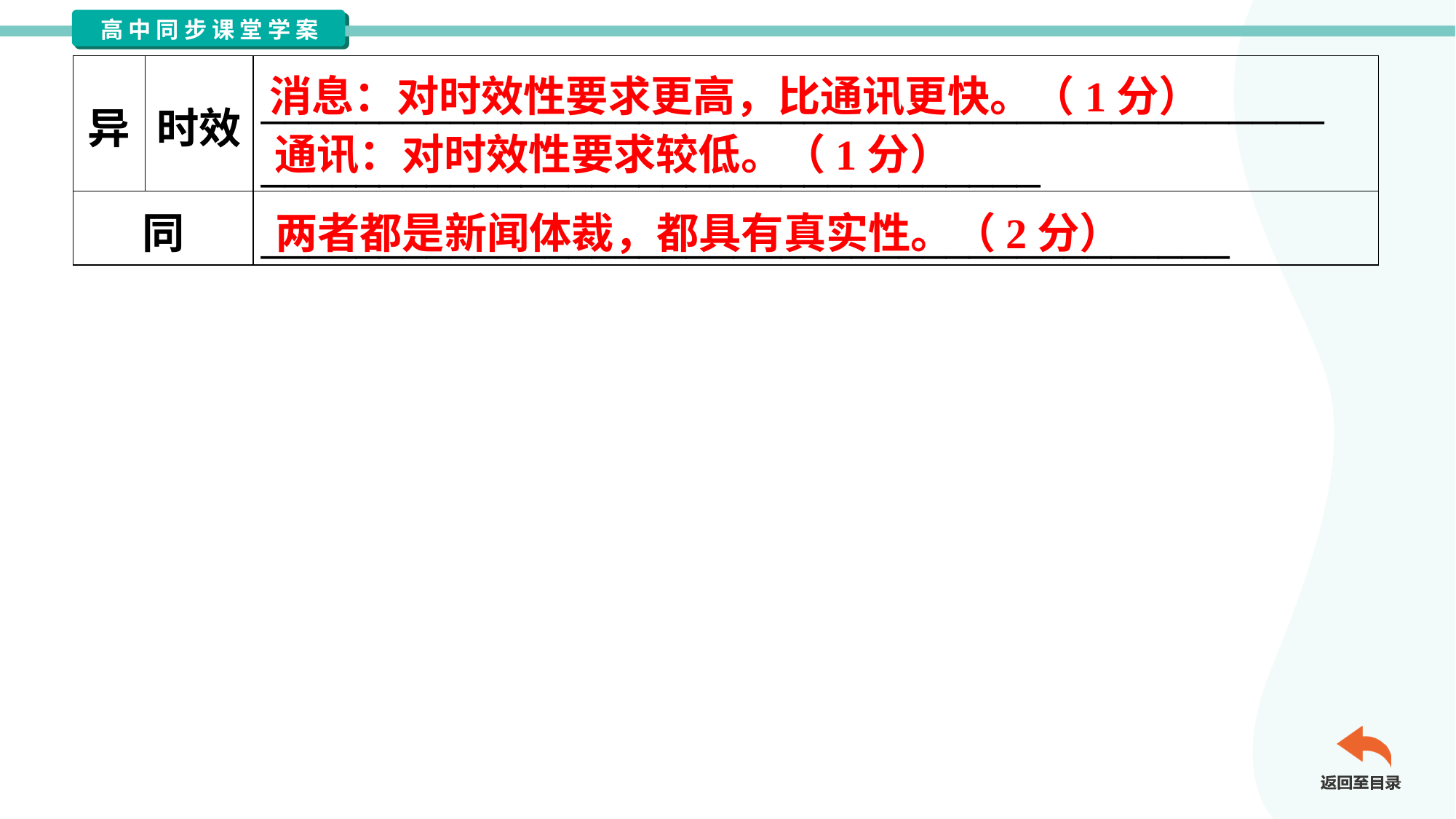

| 异 | 时效 | \_\_\_\_\_\_\_\_\_\_\_\_\_\_\_\_\_\_\_\_\_\_\_\_\_\_\_\_\_\_\_\_\_\_\_\_\_\_\_\_\_\_\_\_\_ \_\_\_\_\_\_\_\_\_\_\_\_\_\_\_\_\_\_\_\_\_\_\_\_\_\_\_\_\_\_\_\_\_ |
| --- | --- | --- |
| 同 |  | \_\_\_\_\_\_\_\_\_\_\_\_\_\_\_\_\_\_\_\_\_\_\_\_\_\_\_\_\_\_\_\_\_\_\_\_\_\_\_\_\_ |
消息：对时效性要求更高，比通讯更快。（1分）
通讯：对时效性要求较低。（1分）
两者都是新闻体裁，都具有真实性。（2分）